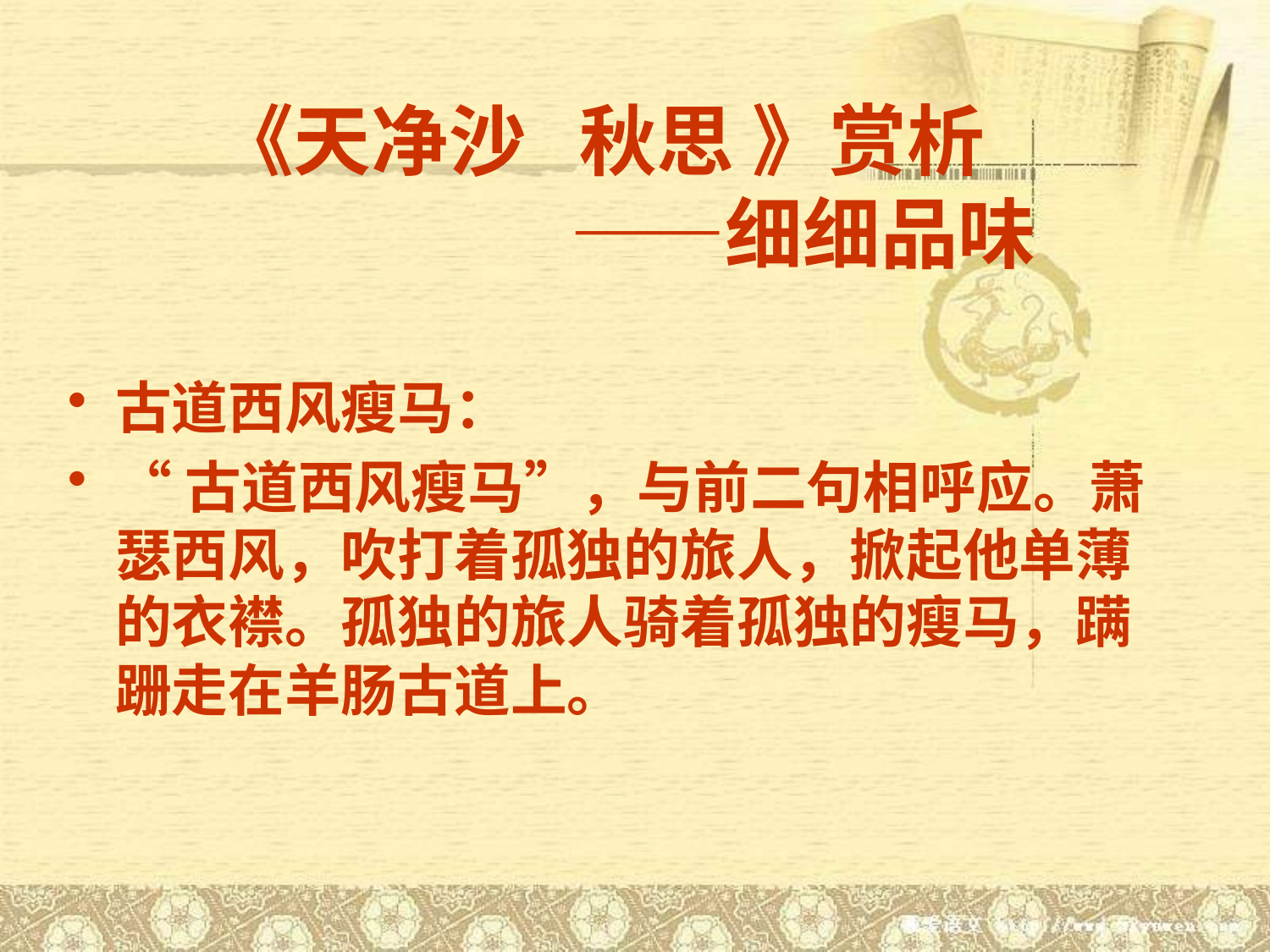

# 《天净沙   秋思 》赏析 　 　　　　——细细品味
古道西风瘦马：
“古道西风瘦马”，与前二句相呼应。萧瑟西风，吹打着孤独的旅人，掀起他单薄的衣襟。孤独的旅人骑着孤独的瘦马，蹒跚走在羊肠古道上。